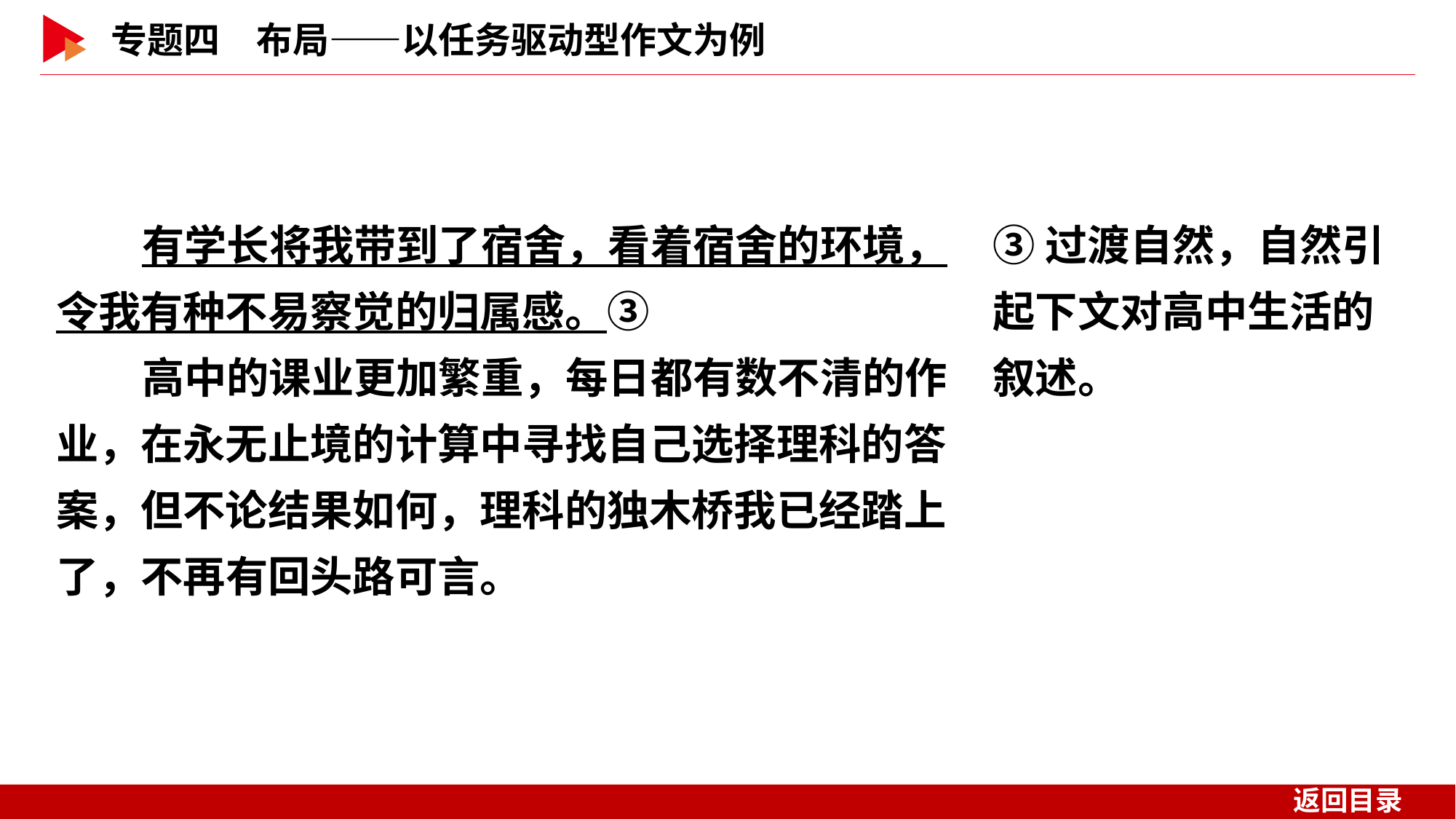

有学长将我带到了宿舍，看着宿舍的环境，令我有种不易察觉的归属感。③
高中的课业更加繁重，每日都有数不清的作业，在永无止境的计算中寻找自己选择理科的答案，但不论结果如何，理科的独木桥我已经踏上了，不再有回头路可言。
③过渡自然，自然引起下文对高中生活的叙述。